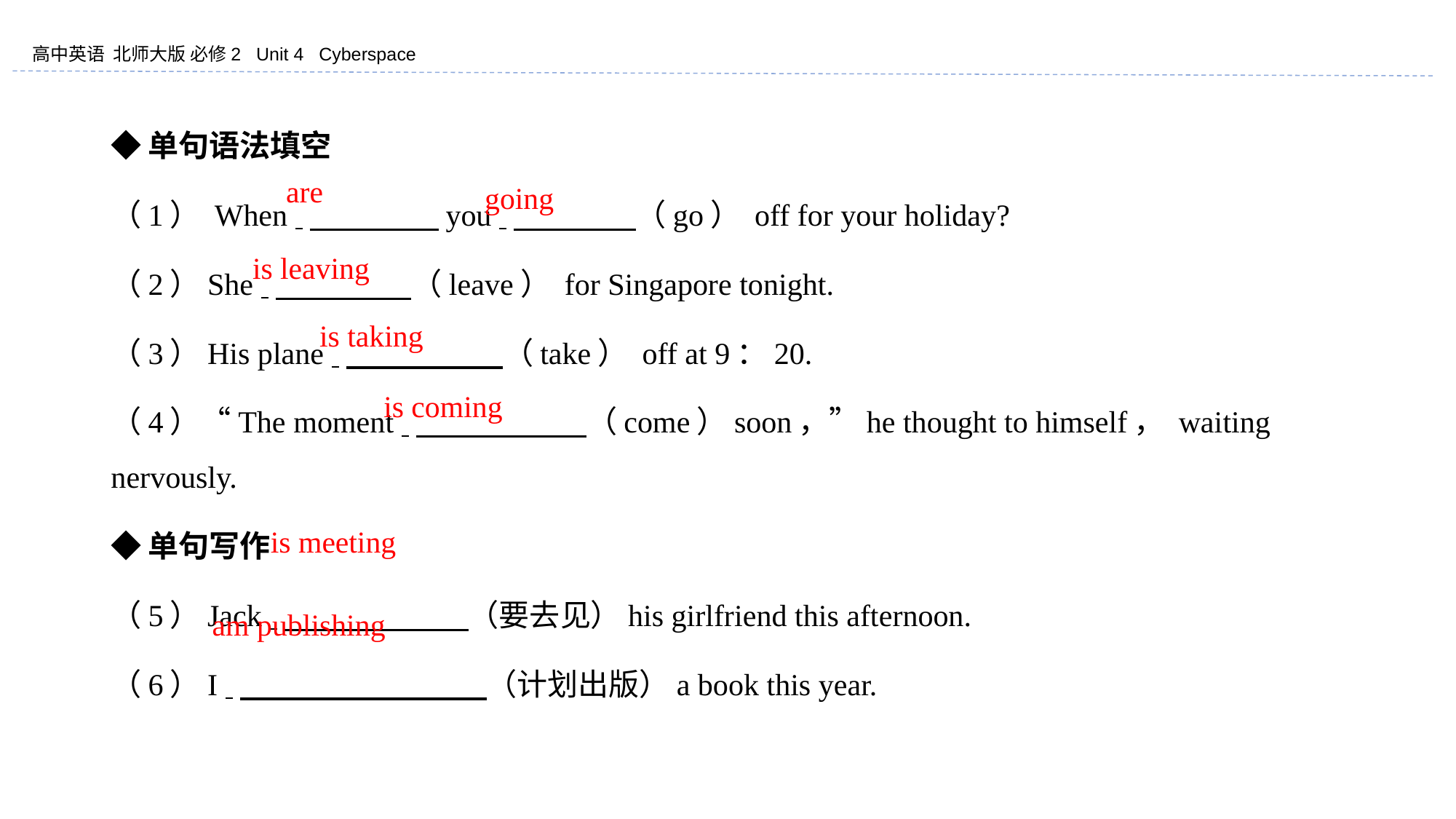

◆单句语法填空
（1） When  　　　　 you  　　　　（go） off for your holiday?
（2）She  　　　　  （leave） for Singapore tonight.
（3）His plane  　　　　     （take） off at 9：20.
（4）“The moment  　　　　       （come）soon，”he thought to himself， waiting nervously.
◆单句写作
（5）Jack  　　　　         （要去见）his girlfriend this afternoon.
（6）I  　　　　                  （计划出版）a book this year.

are
going
is leaving
is taking
is coming
is meeting
am publishing